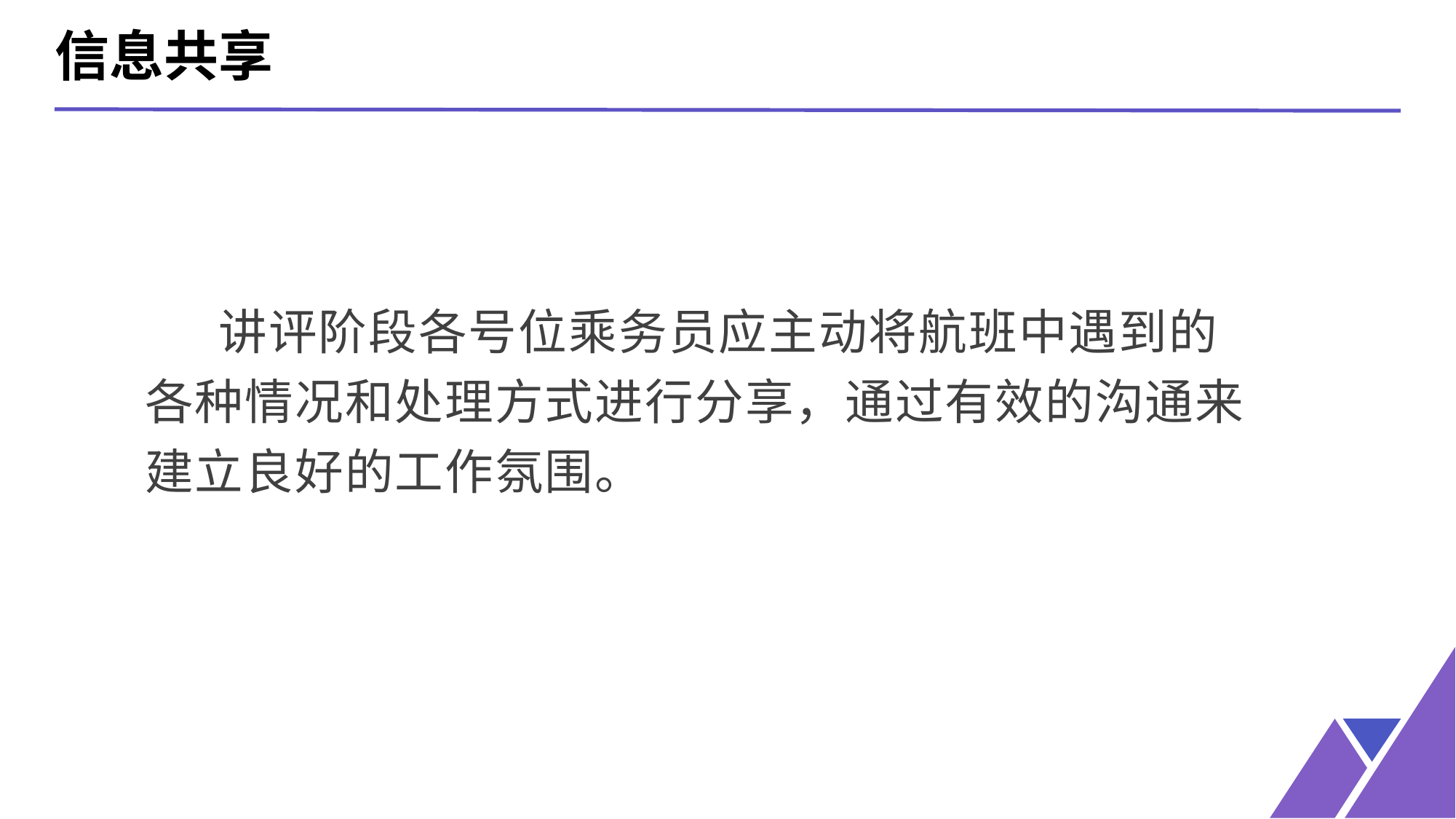

信息共享
     讲评阶段各号位乘务员应主动将航班中遇到的各种情况和处理方式进行分享，通过有效的沟通来建立良好的工作氛围。